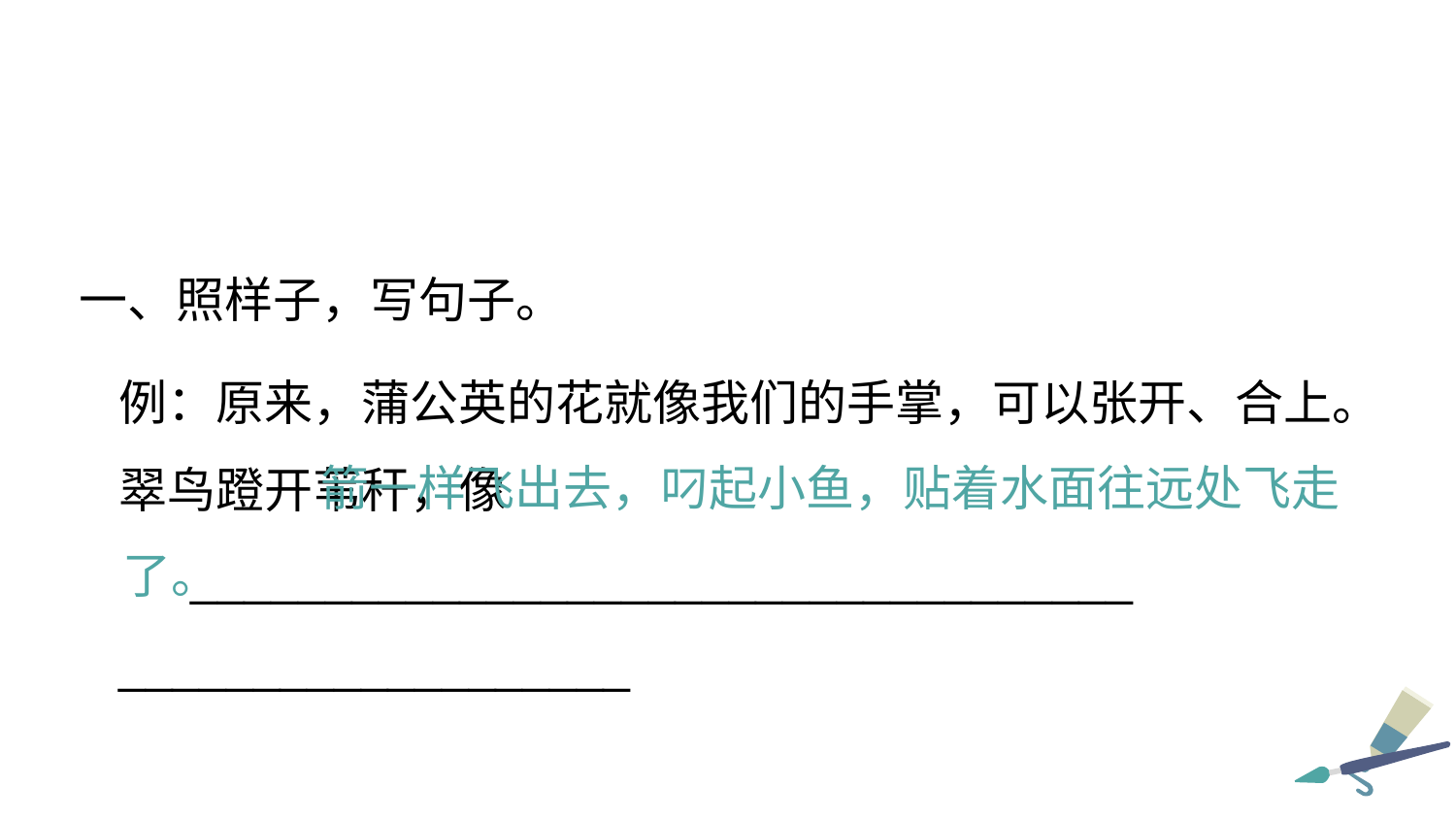

一、照样子，写句子。
例：原来，蒲公英的花就像我们的手掌，可以张开、合上。
翠鸟蹬开苇秆，像___________________________________
___________________
                 箭一样飞出去，叼起小鱼，贴着水面往远处飞走了。